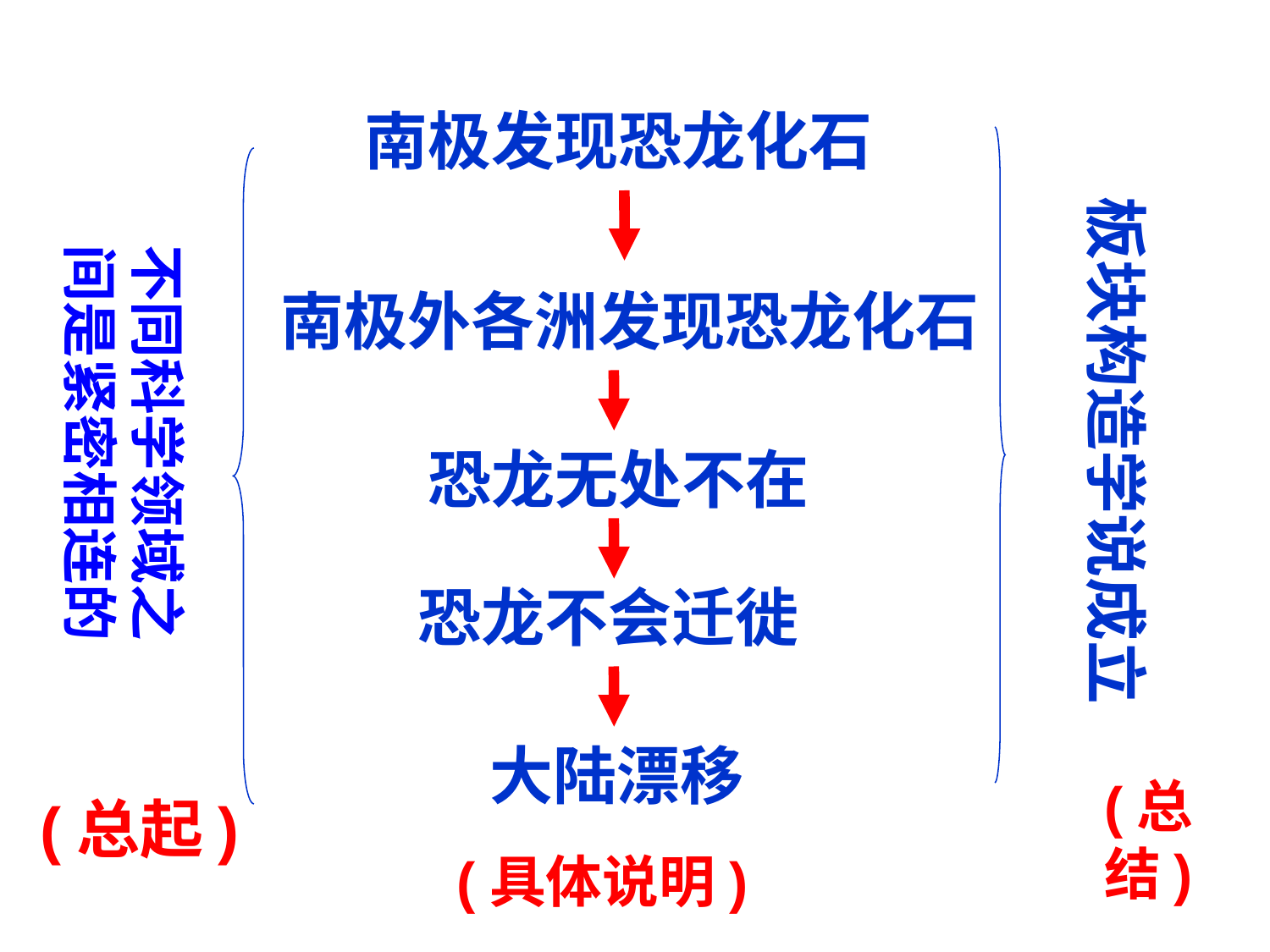

南极发现恐龙化石
板块构造学说成立

不同科学领域之间是紧密相连的

南极外各洲发现恐龙化石

恐龙无处不在

恐龙不会迁徙

大陆漂移
(总结)
(总起)
(具体说明)